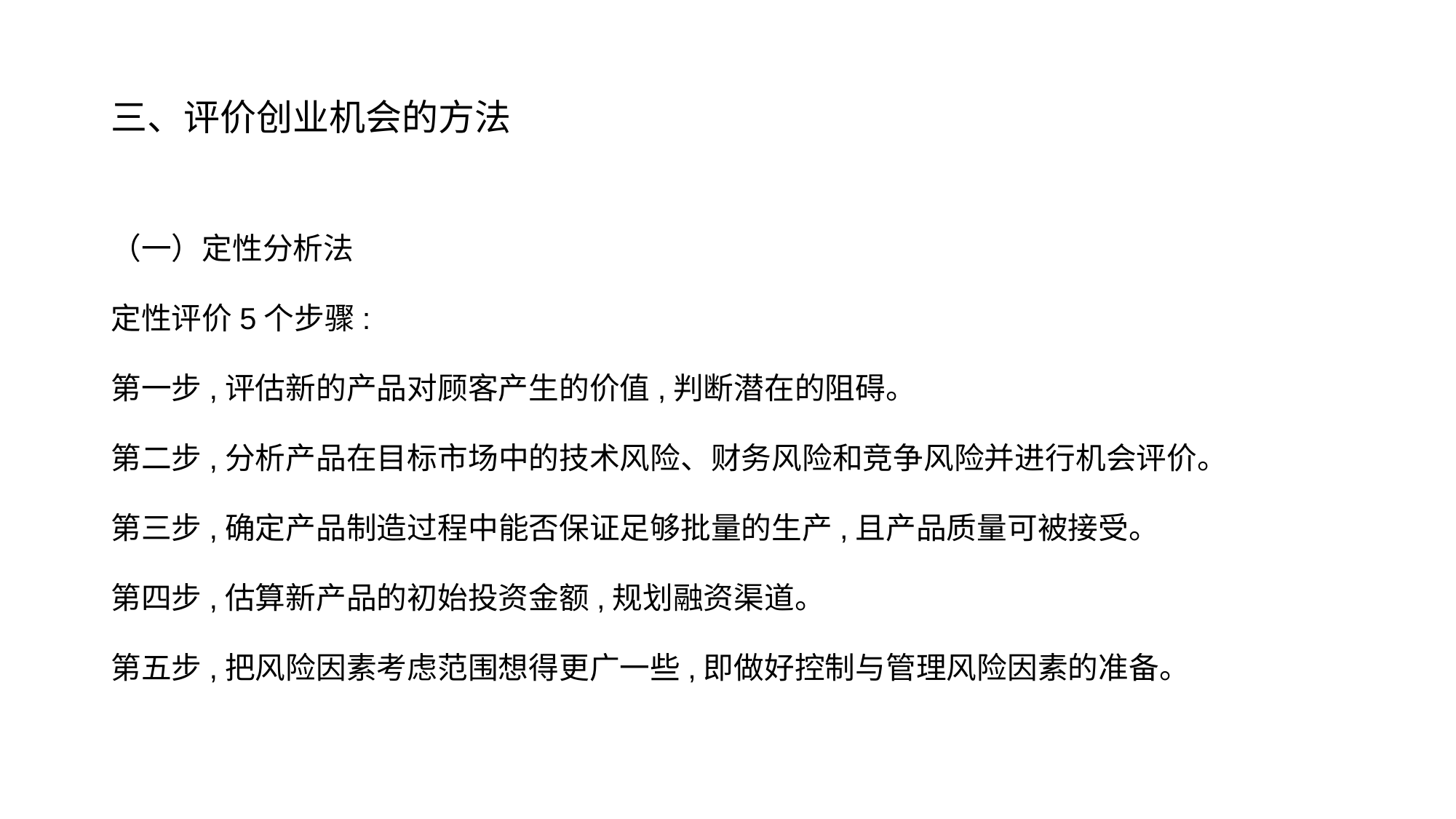

# 三、评价创业机会的方法
（一）定性分析法
定性评价5个步骤:
第一步,评估新的产品对顾客产生的价值,判断潜在的阻碍。
第二步,分析产品在目标市场中的技术风险、财务风险和竞争风险并进行机会评价。
第三步,确定产品制造过程中能否保证足够批量的生产,且产品质量可被接受。
第四步,估算新产品的初始投资金额,规划融资渠道。
第五步,把风险因素考虑范围想得更广一些,即做好控制与管理风险因素的准备。